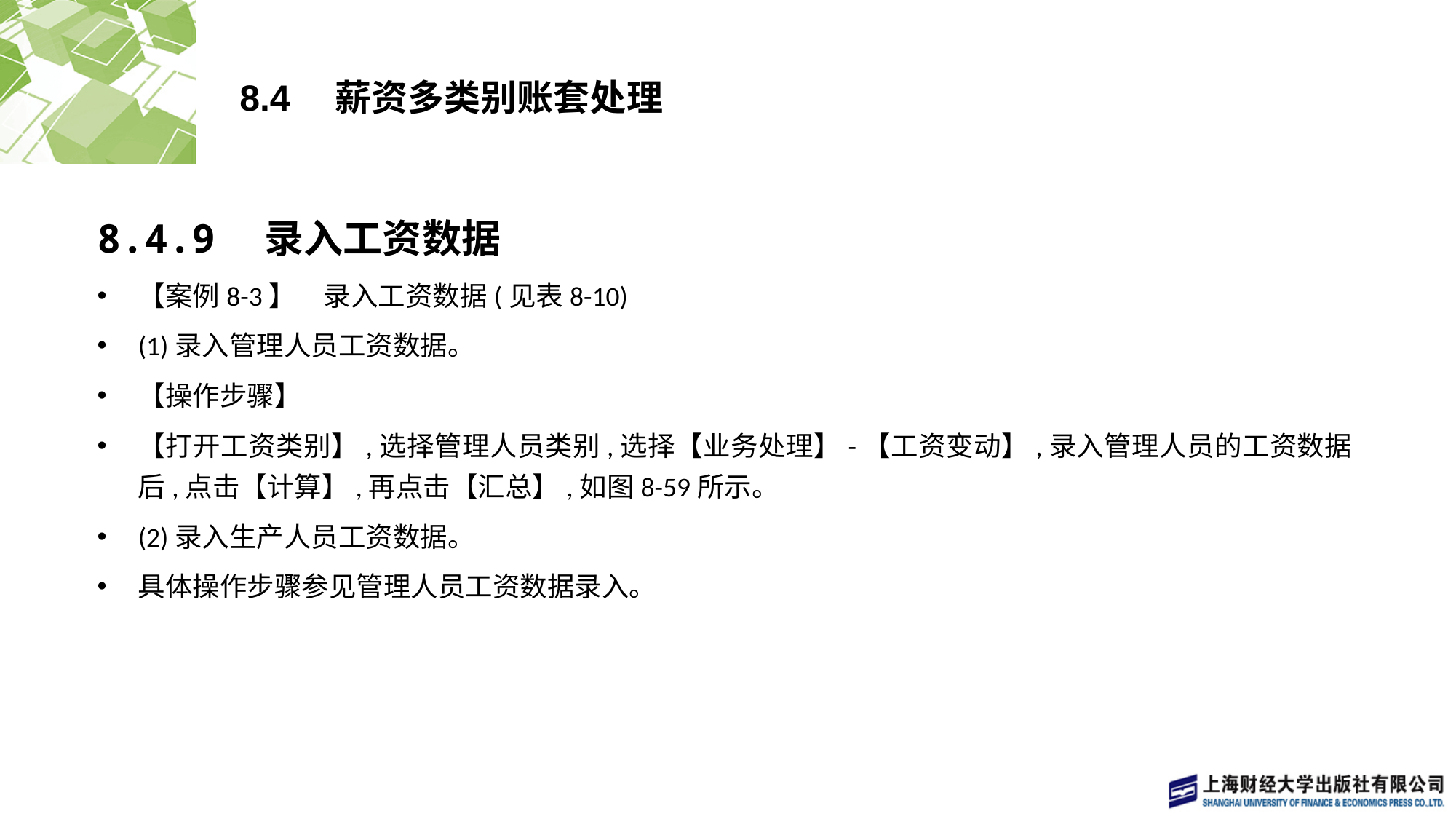

# 8.4　薪资多类别账套处理
8.4.9　录入工资数据
【案例8-3】　录入工资数据(见表8-10)
(1)录入管理人员工资数据。
【操作步骤】
【打开工资类别】,选择管理人员类别,选择【业务处理】-【工资变动】,录入管理人员的工资数据后,点击【计算】,再点击【汇总】,如图8-59所示。
(2)录入生产人员工资数据。
具体操作步骤参见管理人员工资数据录入。